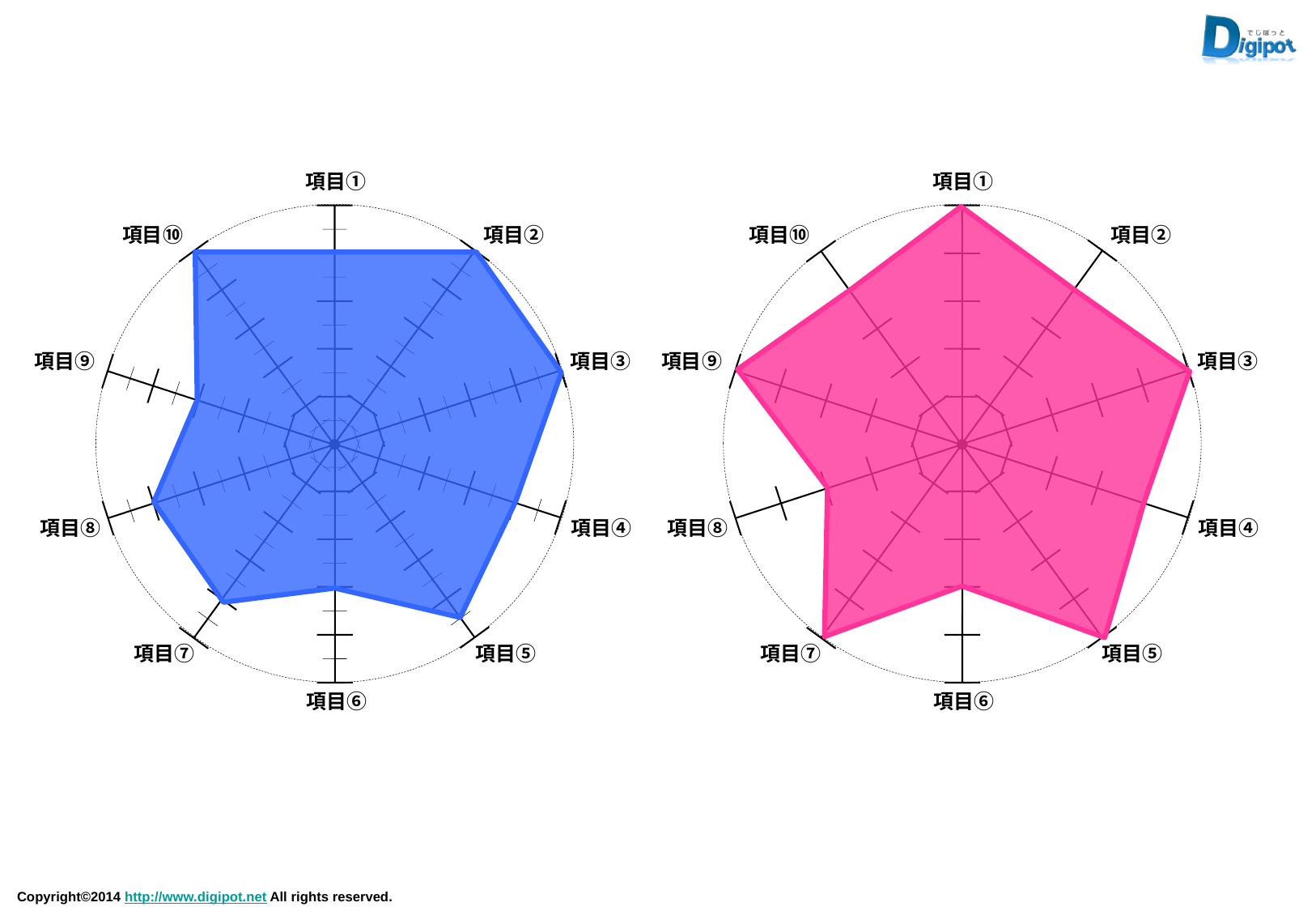

項目①
項目①

項目⑩
項目②
項目⑩
項目②

項目⑨
項目③
項目⑨
項目③

項目⑧
項目④
項目⑧
項目④
項目⑦
項目⑤
項目⑦
項目⑤
項目⑥
項目⑥